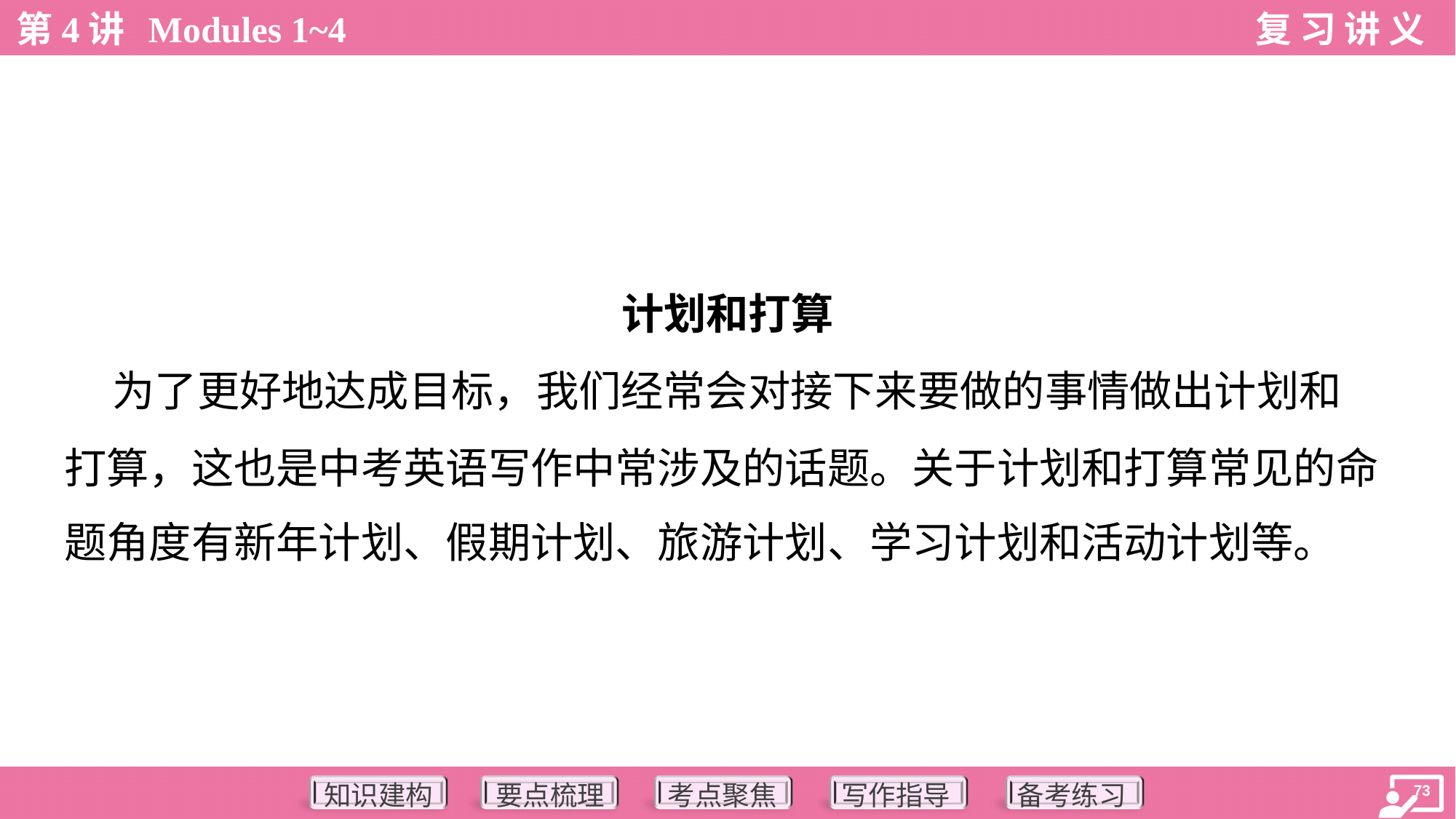

计划和打算
    为了更好地达成目标，我们经常会对接下来要做的事情做出计划和
打算，这也是中考英语写作中常涉及的话题。关于计划和打算常见的命
题角度有新年计划、假期计划、旅游计划、学习计划和活动计划等。